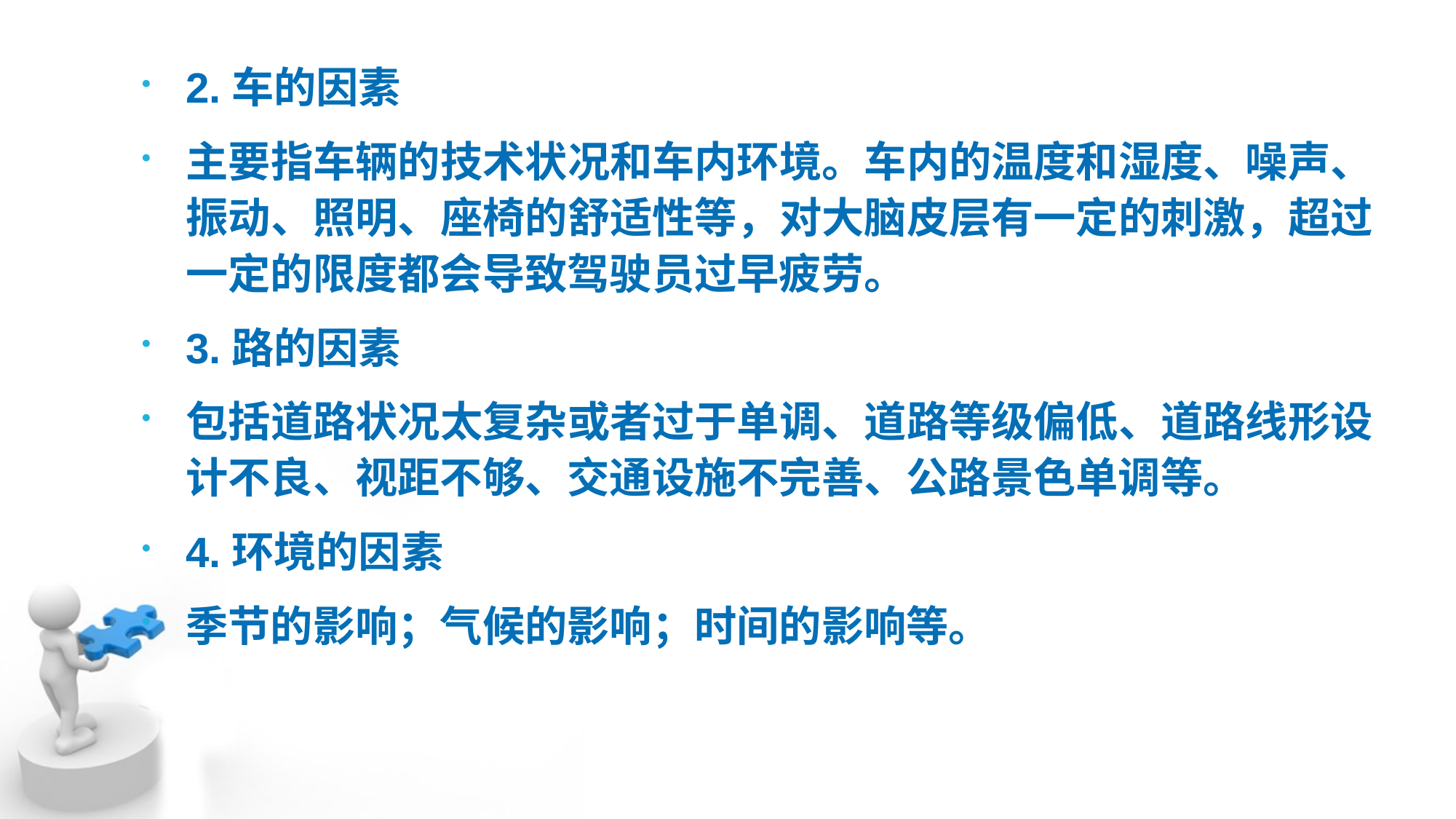

2.车的因素
主要指车辆的技术状况和车内环境。车内的温度和湿度、噪声、振动、照明、座椅的舒适性等，对大脑皮层有一定的刺激，超过一定的限度都会导致驾驶员过早疲劳。
3.路的因素
包括道路状况太复杂或者过于单调、道路等级偏低、道路线形设计不良、视距不够、交通设施不完善、公路景色单调等。
4.环境的因素
季节的影响；气候的影响；时间的影响等。